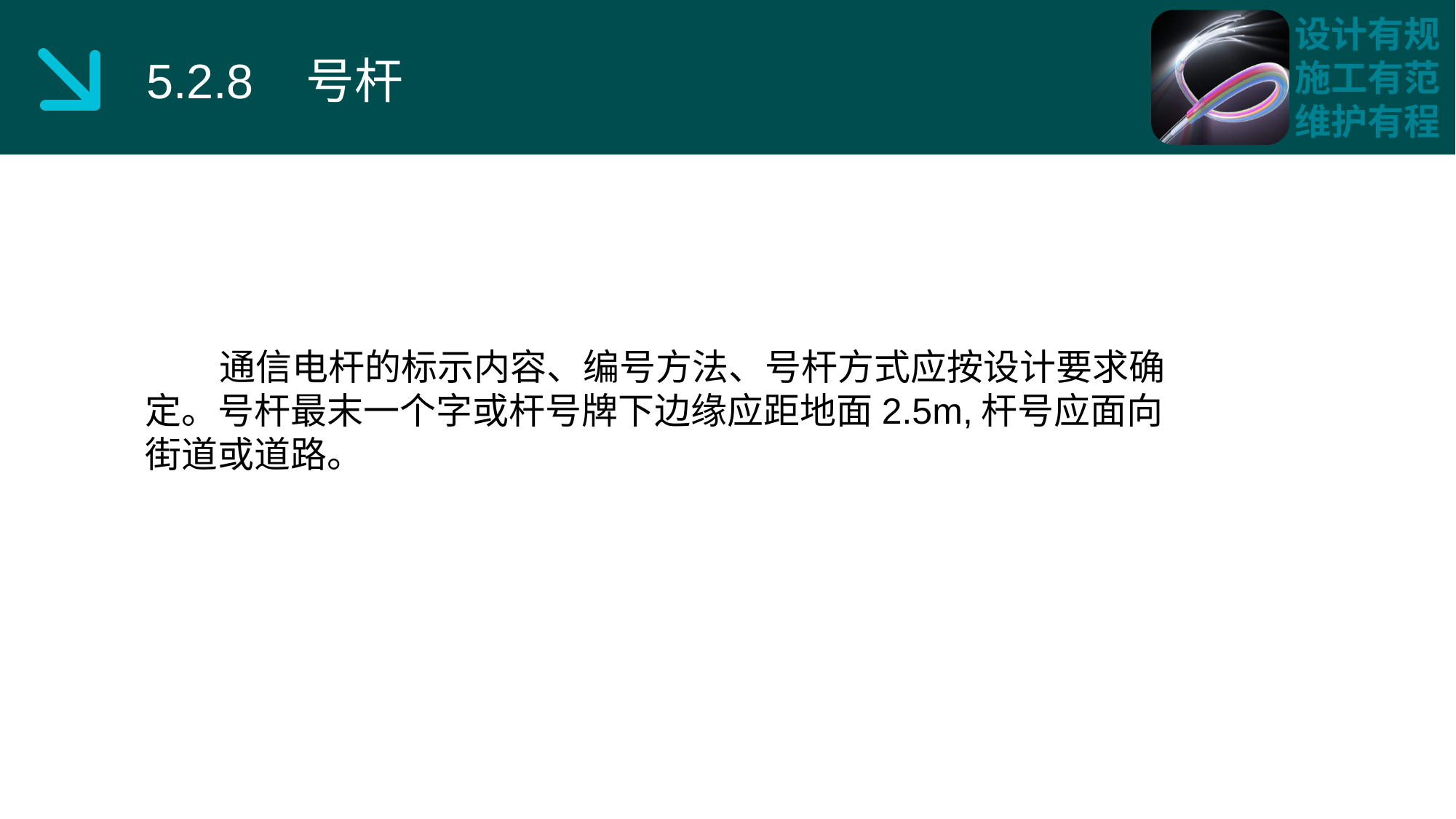

5.2.8   号杆

        通信电杆的标示内容、编号方法、号杆方式应按设计要求确定。号杆最末一个字或杆号牌下边缘应距地面2.5m,杆号应面向街道或道路。